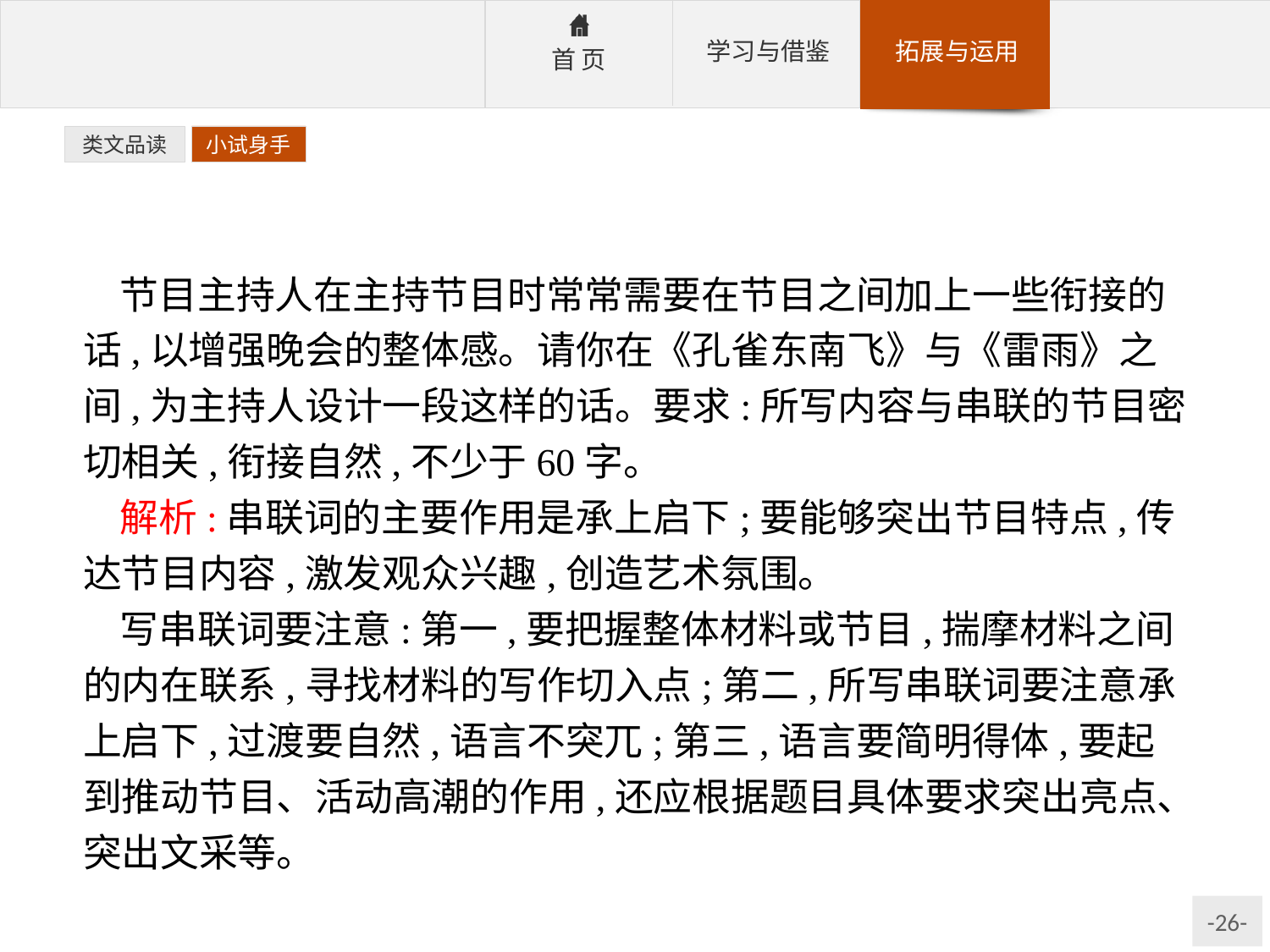

类文品读
小试身手
节目主持人在主持节目时常常需要在节目之间加上一些衔接的话,以增强晚会的整体感。请你在《孔雀东南飞》与《雷雨》之间,为主持人设计一段这样的话。要求:所写内容与串联的节目密切相关,衔接自然,不少于60字。
解析:串联词的主要作用是承上启下;要能够突出节目特点,传达节目内容,激发观众兴趣,创造艺术氛围。
写串联词要注意:第一,要把握整体材料或节目,揣摩材料之间的内在联系,寻找材料的写作切入点;第二,所写串联词要注意承上启下,过渡要自然,语言不突兀;第三,语言要简明得体,要起到推动节目、活动高潮的作用,还应根据题目具体要求突出亮点、突出文采等。